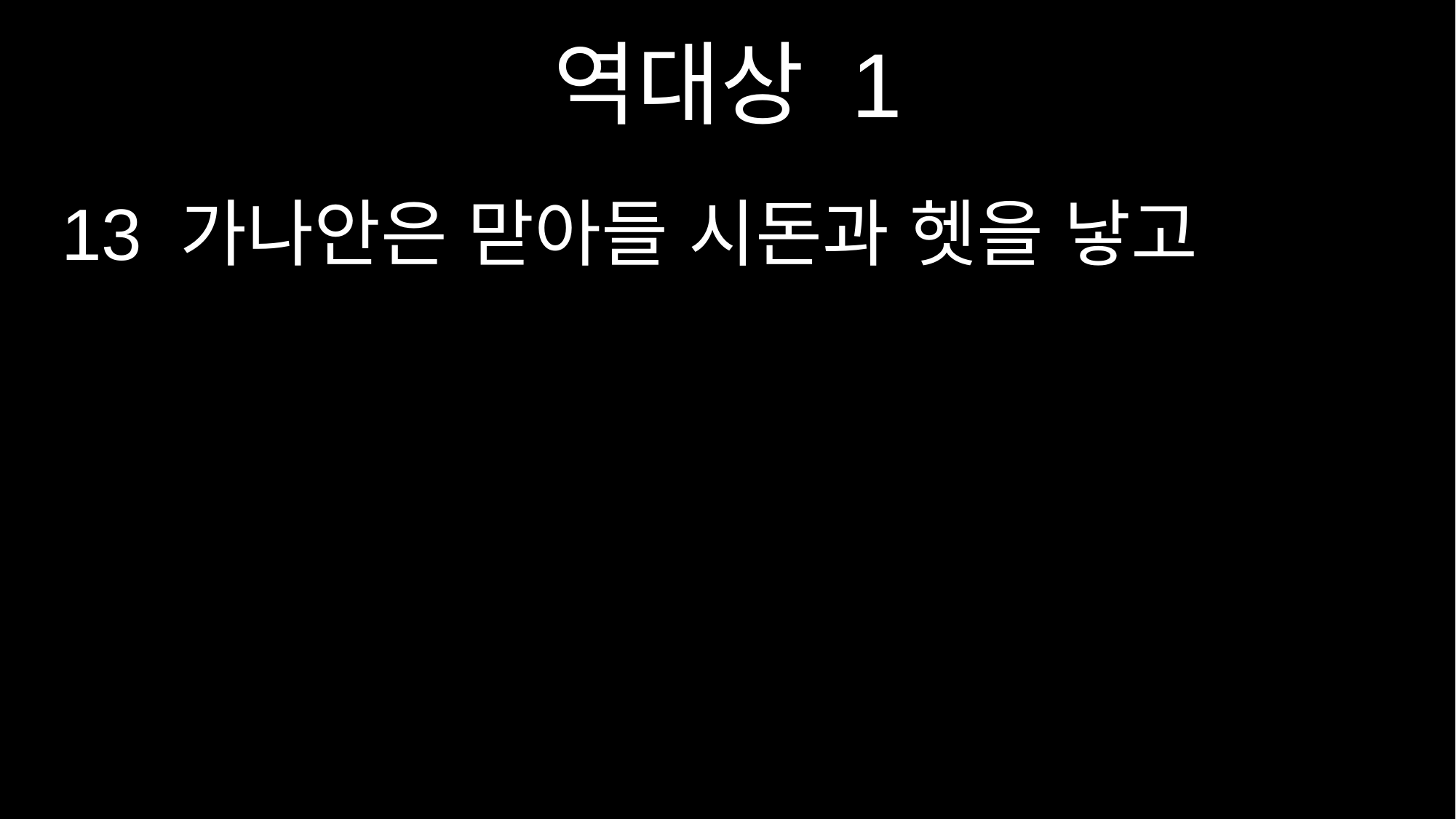

역대상 1
13 가나안은 맏아들 시돈과 헷을 낳고